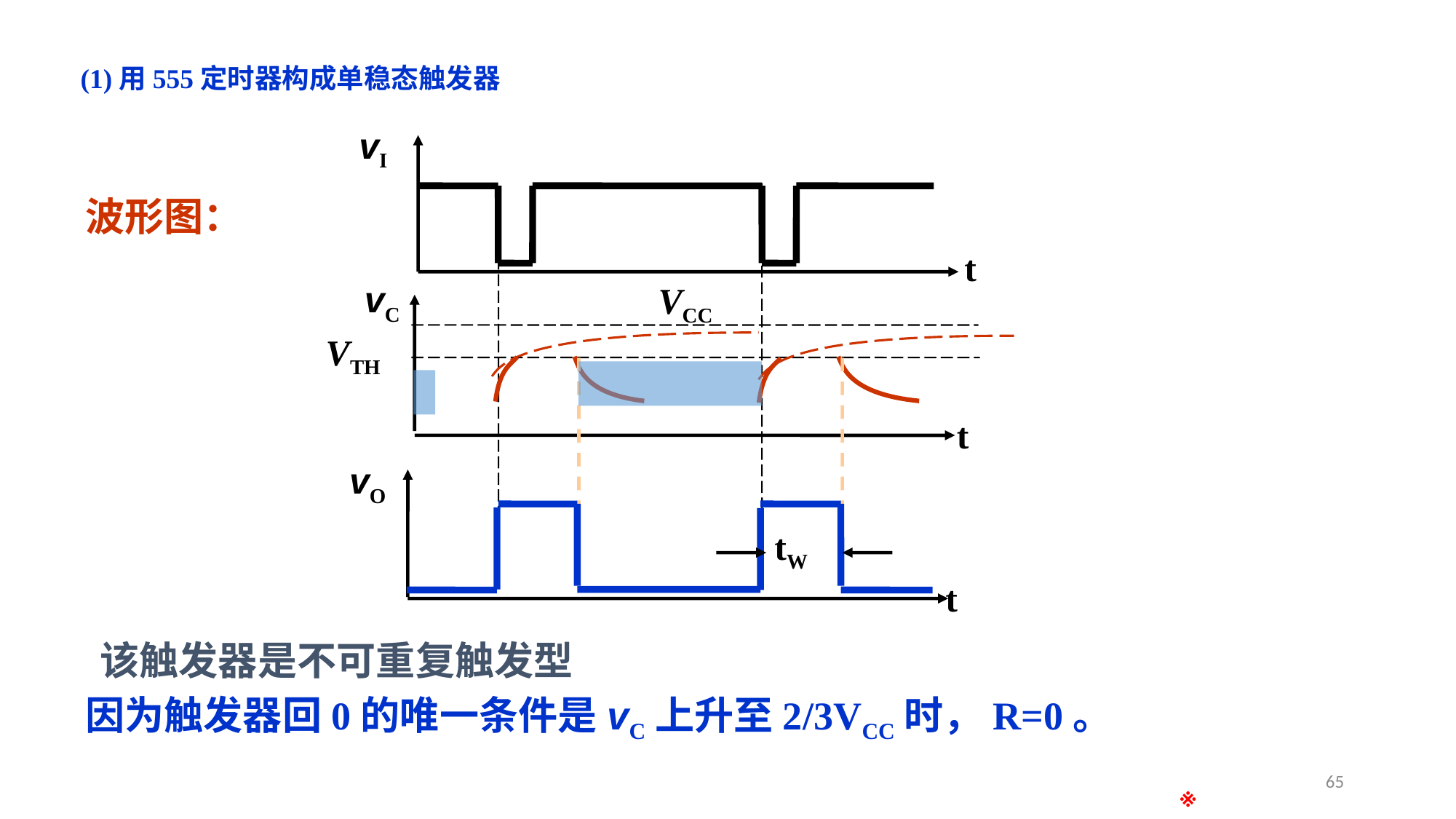

(1)用555定时器构成单稳态触发器
vI

t

波形图：
vC

t
VCC
VTH

vO

t

tW

该触发器是不可重复触发型
因为触发器回0的唯一条件是vC上升至2/3VCC时，R=0。
65
※